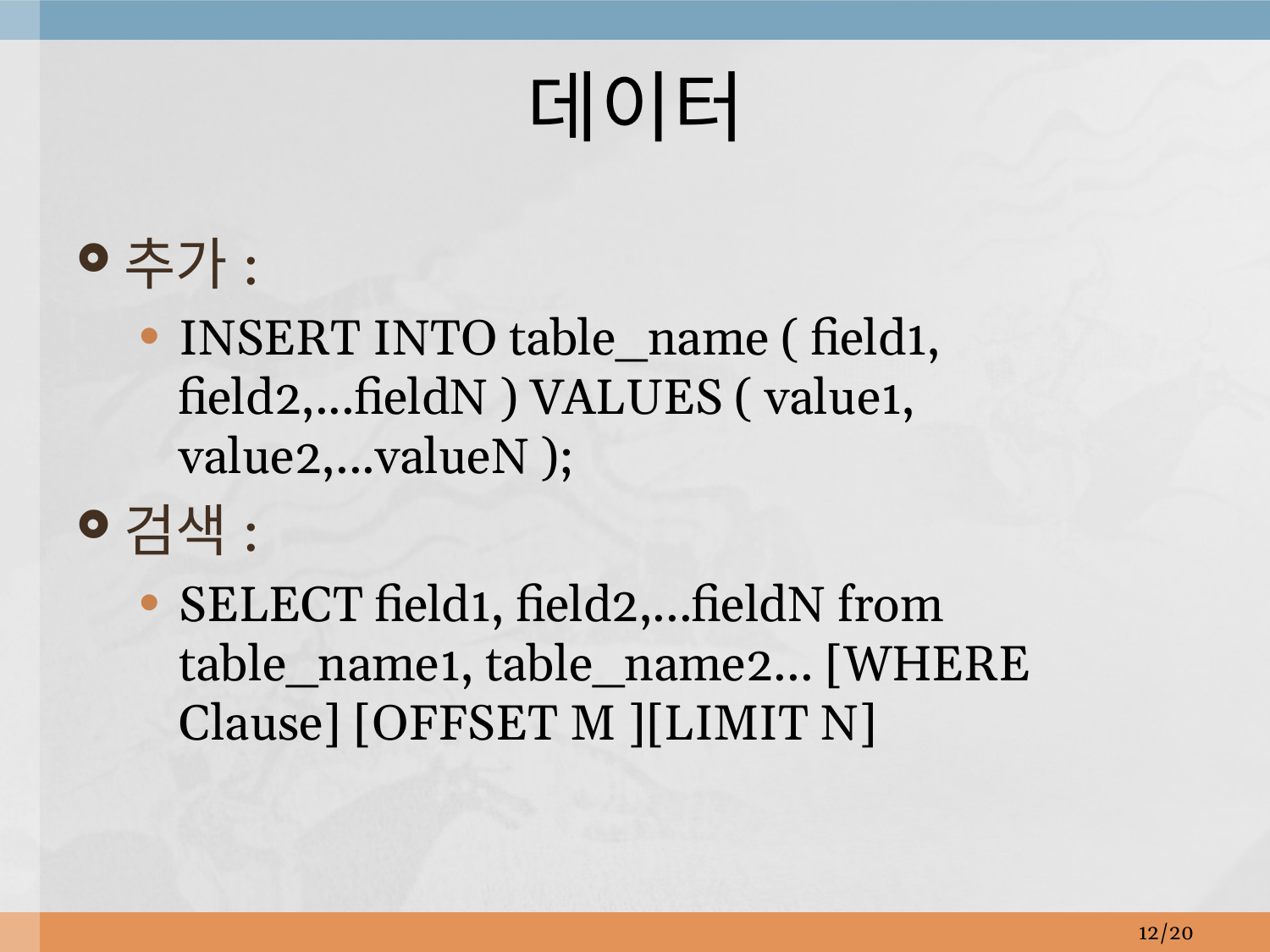

# 데이터
추가:
INSERT INTO table_name ( field1, field2,...fieldN ) VALUES ( value1, value2,...valueN );
검색:
SELECT field1, field2,...fieldN from table_name1, table_name2... [WHERE Clause] [OFFSET M ][LIMIT N]

12/20